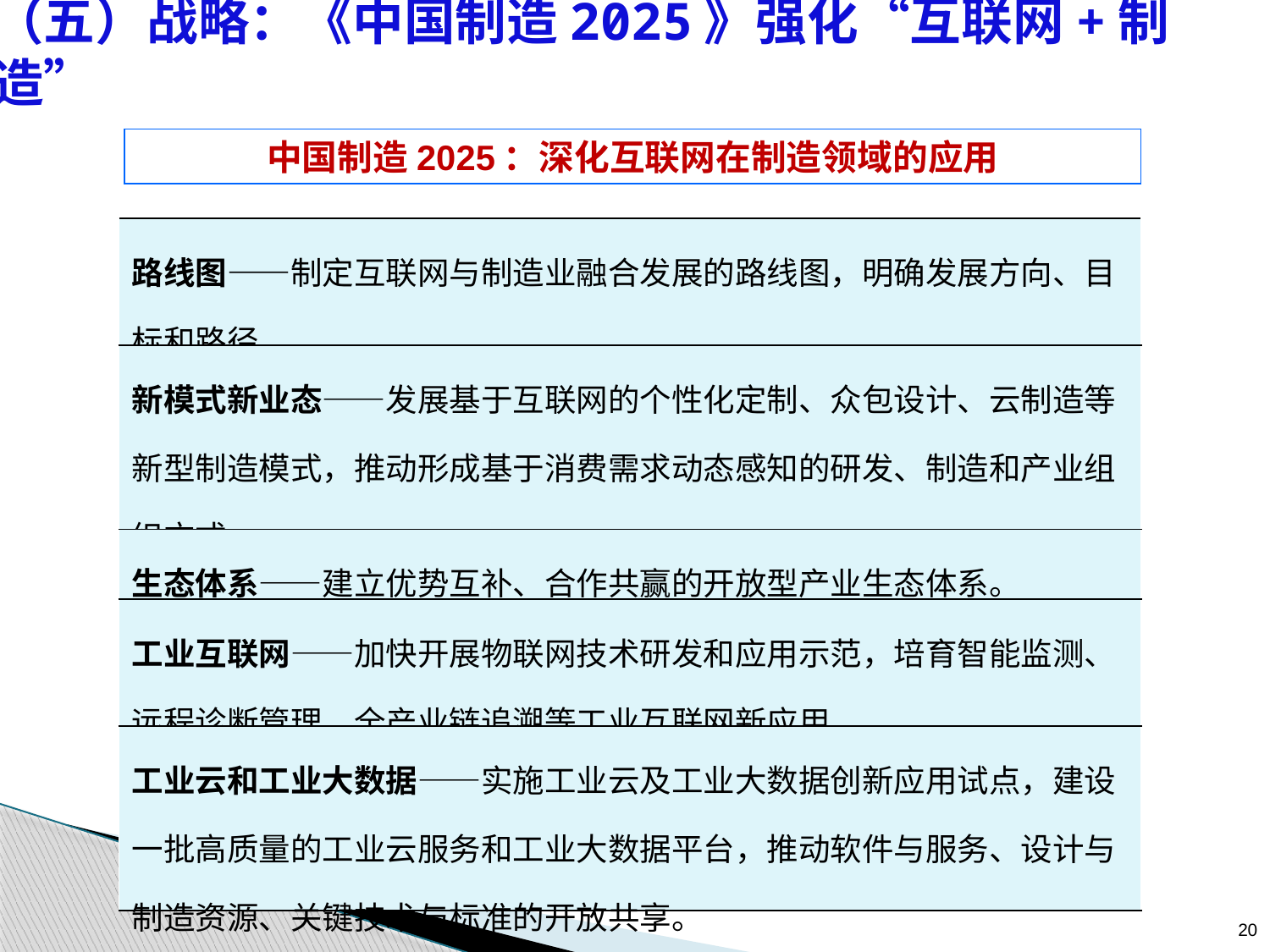

# （五）战略：《中国制造2025》强化“互联网+制造”
中国制造2025：深化互联网在制造领域的应用
| 路线图——制定互联网与制造业融合发展的路线图，明确发展方向、目标和路径。 |
| --- |
| 新模式新业态——发展基于互联网的个性化定制、众包设计、云制造等新型制造模式，推动形成基于消费需求动态感知的研发、制造和产业组织方式。 |
| 生态体系——建立优势互补、合作共赢的开放型产业生态体系。 |
| 工业互联网——加快开展物联网技术研发和应用示范，培育智能监测、远程诊断管理、全产业链追溯等工业互联网新应用。 |
| 工业云和工业大数据——实施工业云及工业大数据创新应用试点，建设一批高质量的工业云服务和工业大数据平台，推动软件与服务、设计与制造资源、关键技术与标准的开放共享。 |
20